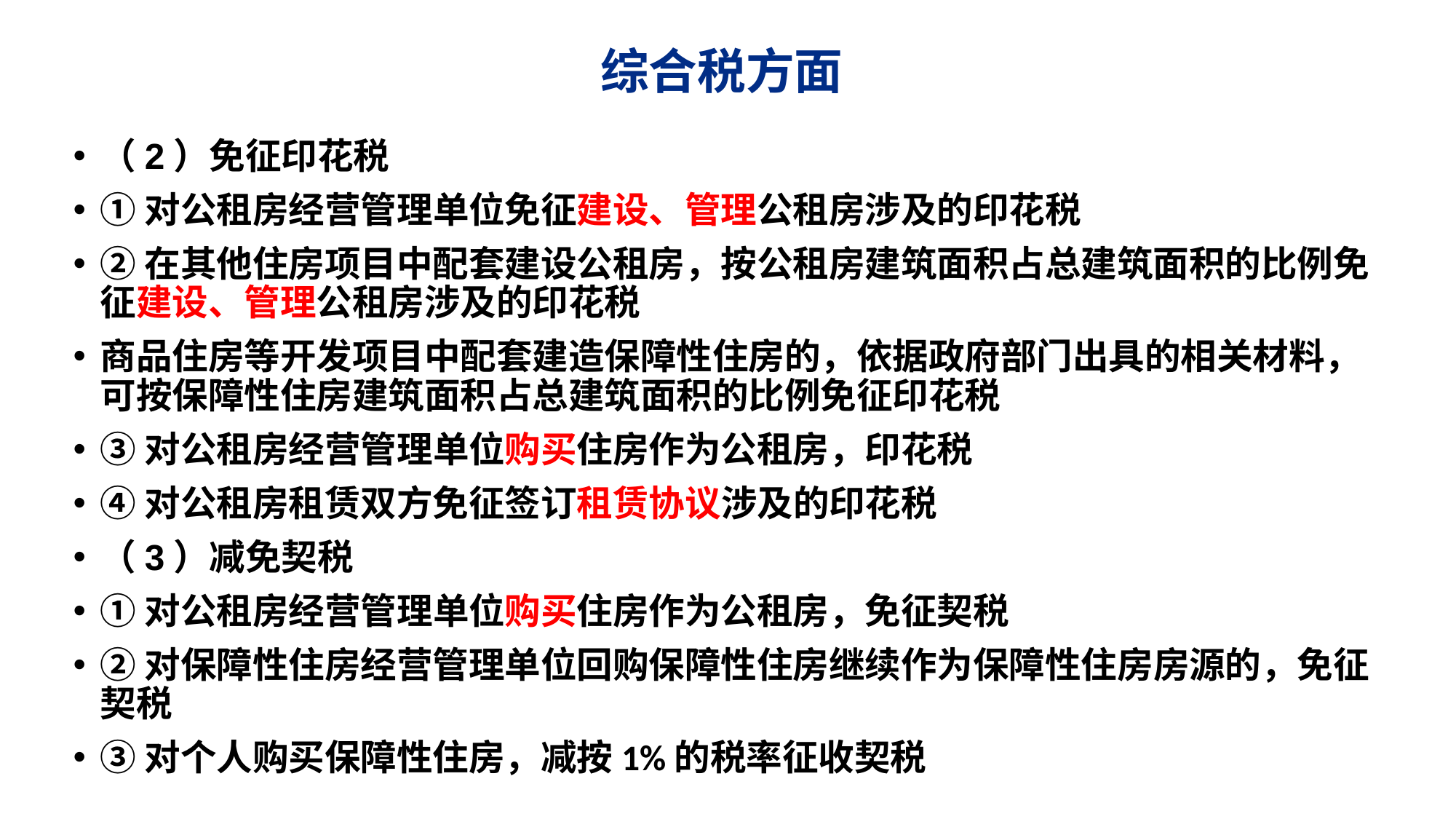

# 综合税方面
（2）免征印花税
①对公租房经营管理单位免征建设、管理公租房涉及的印花税
②在其他住房项目中配套建设公租房，按公租房建筑面积占总建筑面积的比例免征建设、管理公租房涉及的印花税
商品住房等开发项目中配套建造保障性住房的，依据政府部门出具的相关材料，可按保障性住房建筑面积占总建筑面积的比例免征印花税
③对公租房经营管理单位购买住房作为公租房，印花税
④对公租房租赁双方免征签订租赁协议涉及的印花税
（3）减免契税
①对公租房经营管理单位购买住房作为公租房，免征契税
②对保障性住房经营管理单位回购保障性住房继续作为保障性住房房源的，免征契税
③对个人购买保障性住房，减按1%的税率征收契税